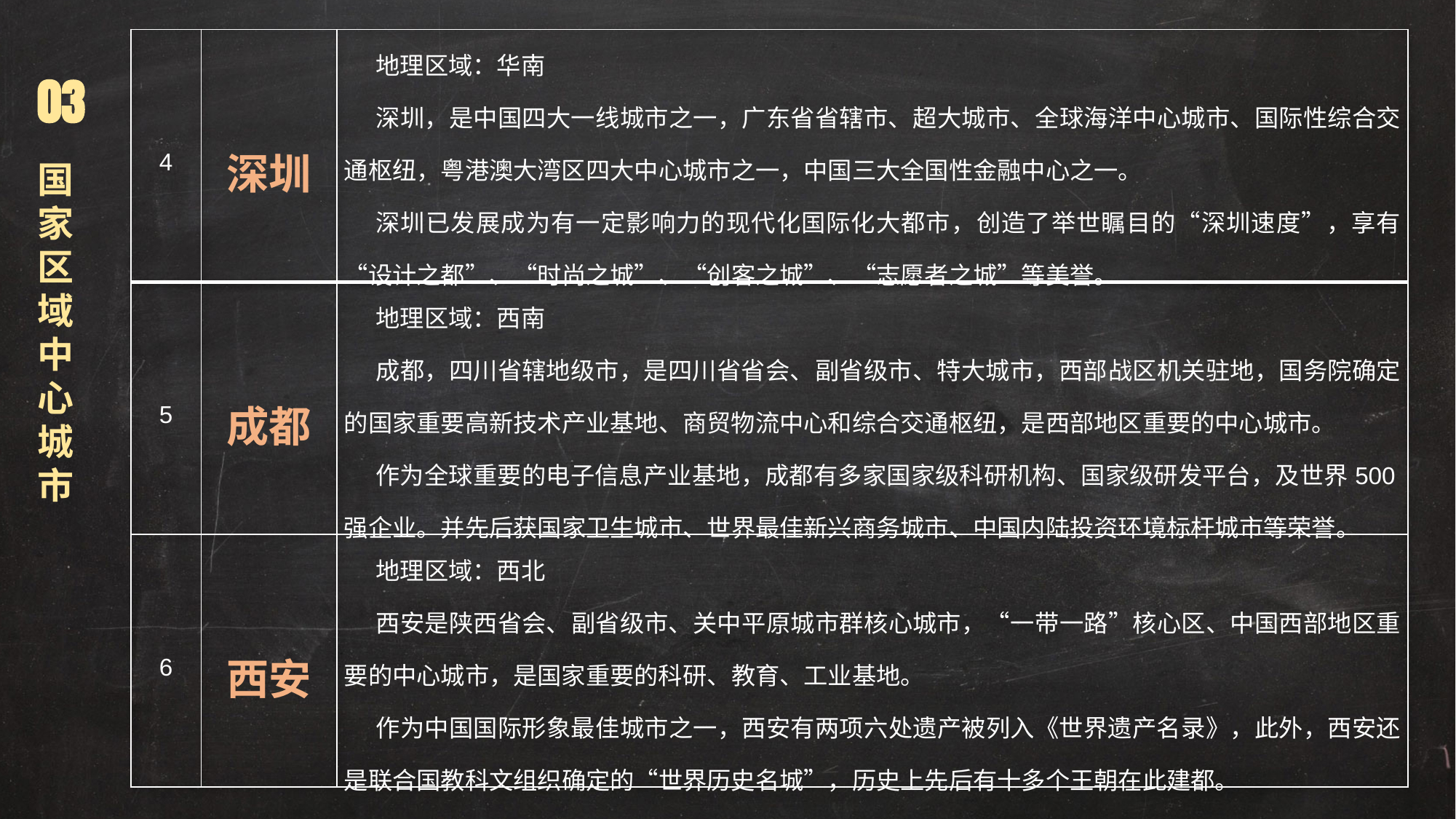

| 4 | 深圳 | 地理区域：华南 深圳，是中国四大一线城市之一，广东省省辖市、超大城市、全球海洋中心城市、国际性综合交通枢纽，粤港澳大湾区四大中心城市之一，中国三大全国性金融中心之一。 深圳已发展成为有一定影响力的现代化国际化大都市，创造了举世瞩目的“深圳速度”，享有“设计之都”、“时尚之城”、“创客之城”、“志愿者之城”等美誉。 |
| --- | --- | --- |
| 5 | 成都 | 地理区域：西南 成都，四川省辖地级市，是四川省省会、副省级市、特大城市，西部战区机关驻地，国务院确定的国家重要高新技术产业基地、商贸物流中心和综合交通枢纽，是西部地区重要的中心城市。 作为全球重要的电子信息产业基地，成都有多家国家级科研机构、国家级研发平台，及世界500强企业。并先后获国家卫生城市、世界最佳新兴商务城市、中国内陆投资环境标杆城市等荣誉。 |
| 6 | 西安 | 地理区域：西北 西安是陕西省会、副省级市、关中平原城市群核心城市，“一带一路”核心区、中国西部地区重要的中心城市，是国家重要的科研、教育、工业基地。 作为中国国际形象最佳城市之一，西安有两项六处遗产被列入《世界遗产名录》，此外，西安还是联合国教科文组织确定的“世界历史名城”，历史上先后有十多个王朝在此建都。 |
03
国家区域中心城市